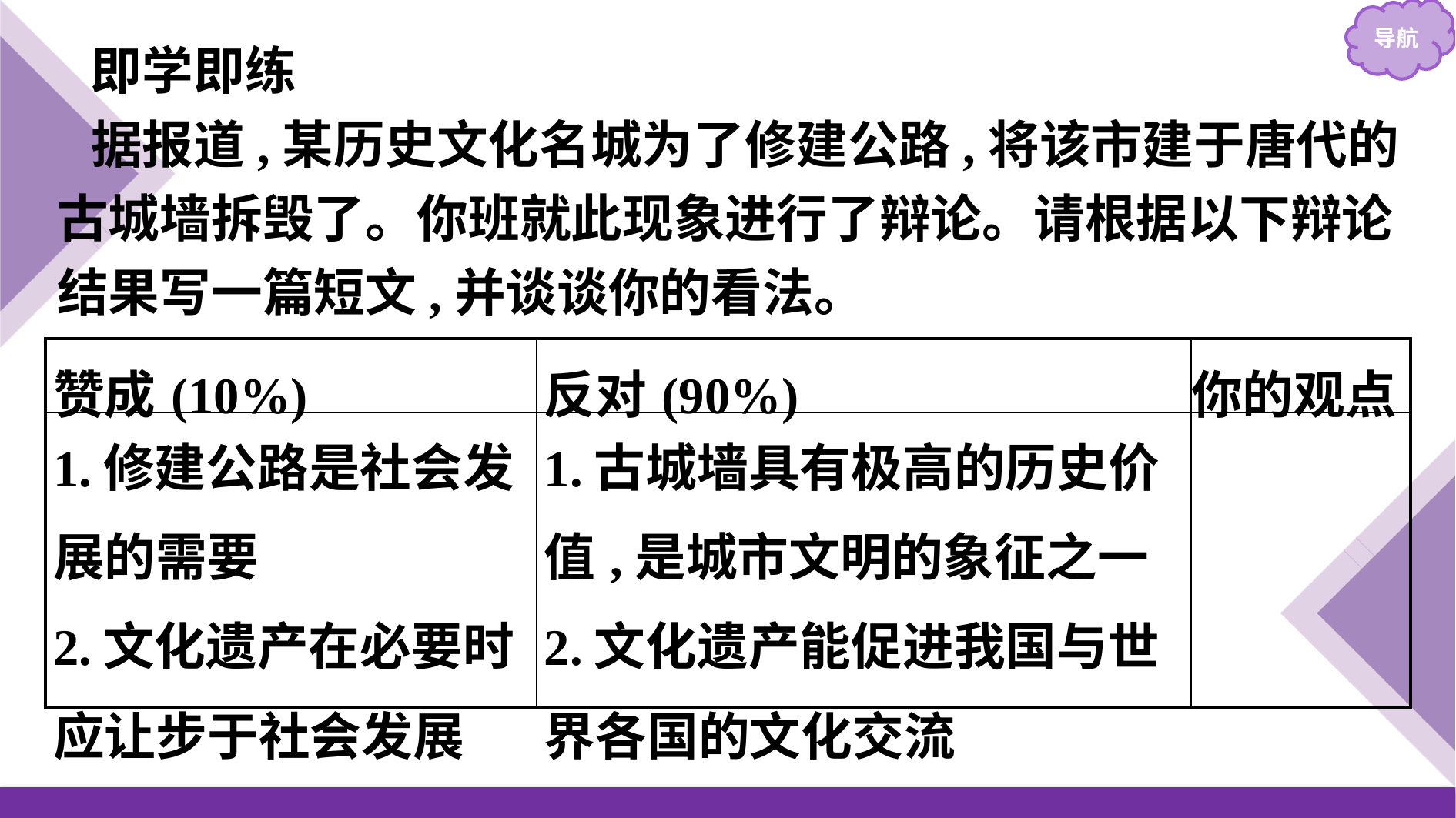

即学即练
据报道,某历史文化名城为了修建公路,将该市建于唐代的古城墙拆毁了。你班就此现象进行了辩论。请根据以下辩论结果写一篇短文,并谈谈你的看法。
| 赞成(10%) | 反对(90%) | 你的观点 |
| --- | --- | --- |
| 1.修建公路是社会发展的需要 2.文化遗产在必要时应让步于社会发展 | 1.古城墙具有极高的历史价值,是城市文明的象征之一 2.文化遗产能促进我国与世界各国的文化交流 |  |